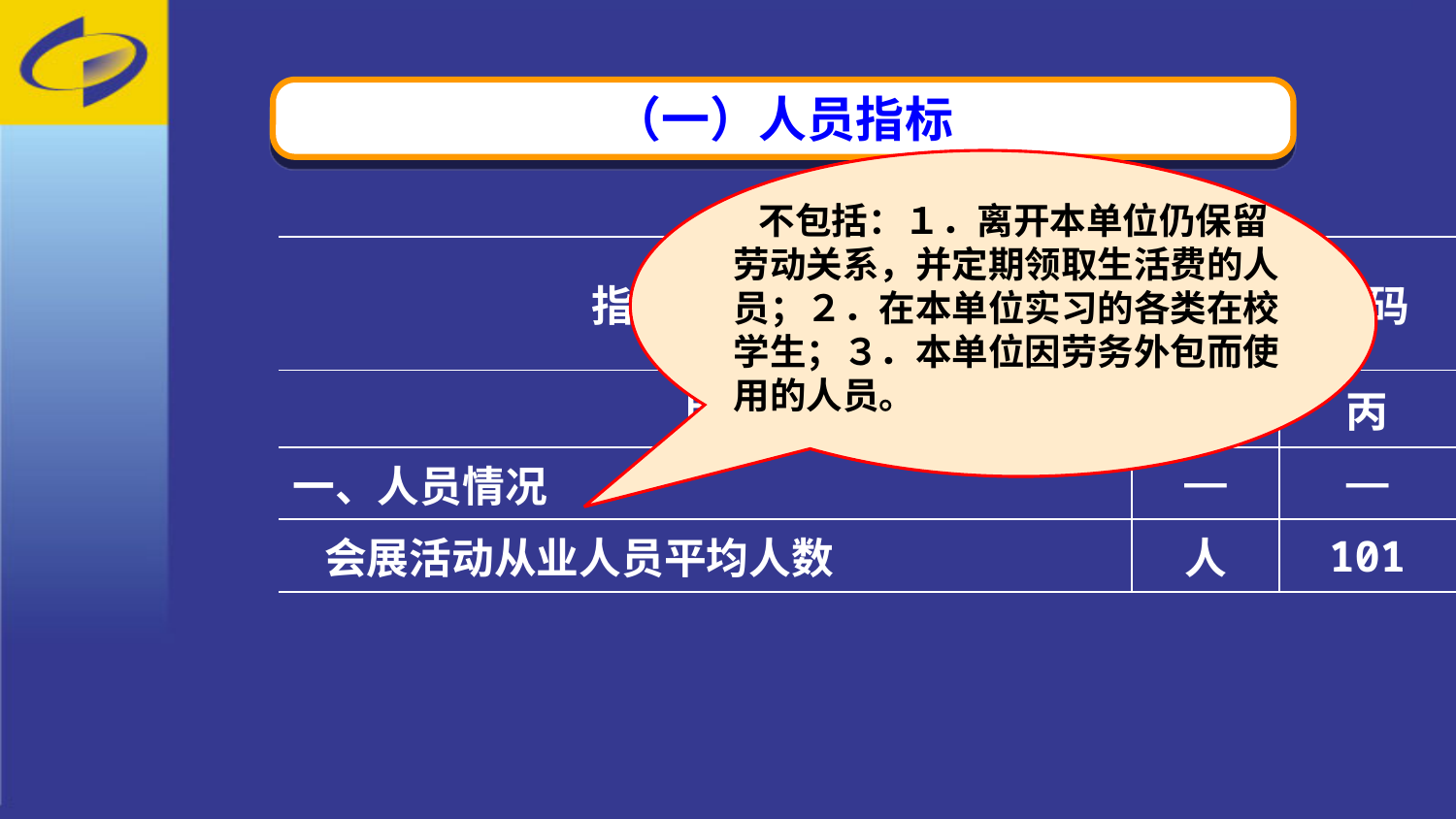

（一）人员指标

  不包括：１．离开本单位仍保留劳动关系，并定期领取生活费的人员；２．在本单位实习的各类在校学生；３．本单位因劳务外包而使用的人员。
| 指 标 名 称 | 计量单位 | 代码 |
| --- | --- | --- |
| 甲 | 乙 | 丙 |
| 一、人员情况 | — | — |
| 会展活动从业人员平均人数 | 人 | 101 |